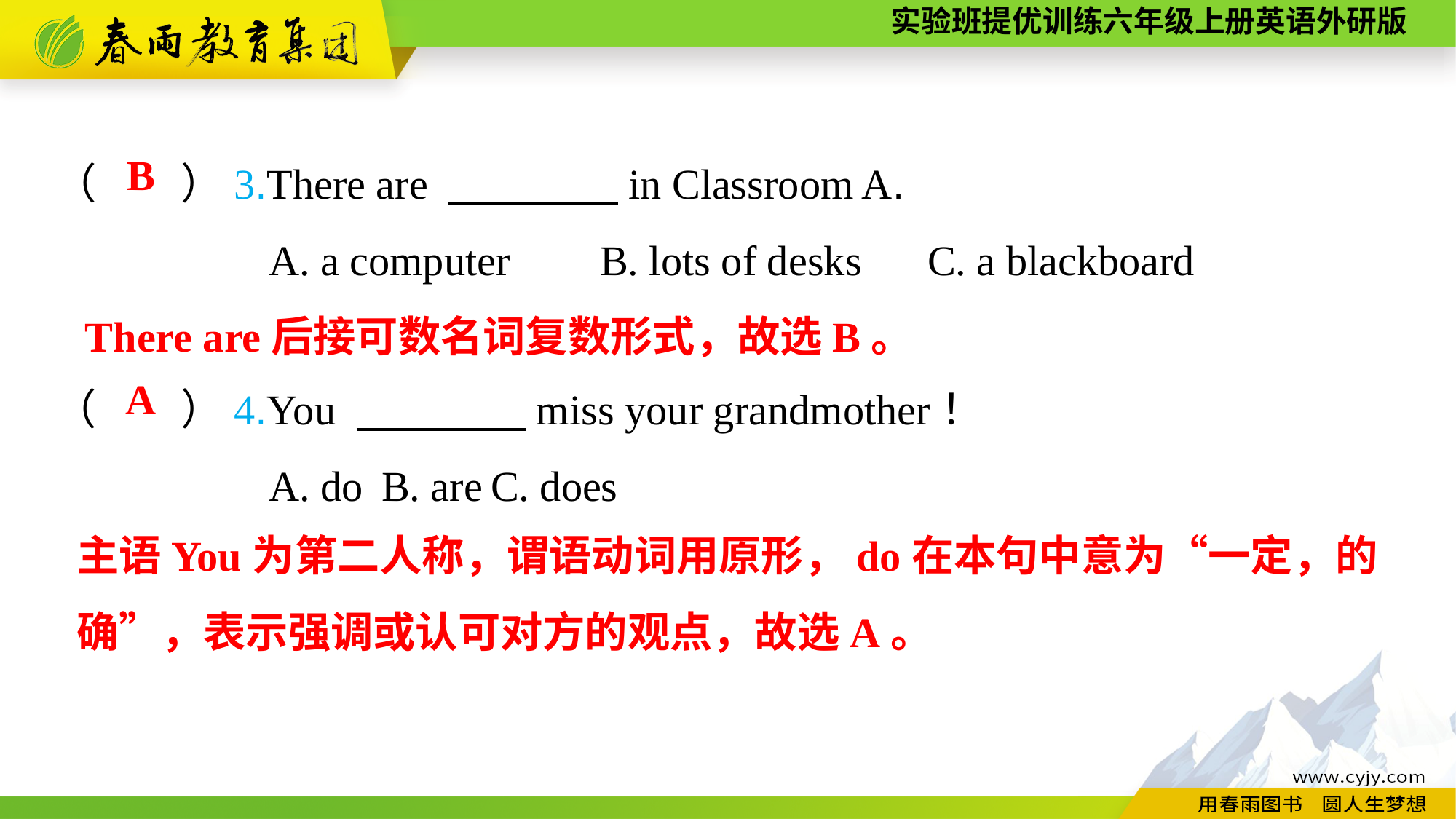

（　　）3.There are 　　　　in Classroom A.
A. a computer	B. lots of desks	C. a blackboard
B
There are后接可数名词复数形式，故选B。
（　　）4.You 　　　　miss your grandmother！
A. do	B. are	C. does
A
主语You为第二人称，谓语动词用原形，do在本句中意为“一定，的
确”，表示强调或认可对方的观点，故选A。